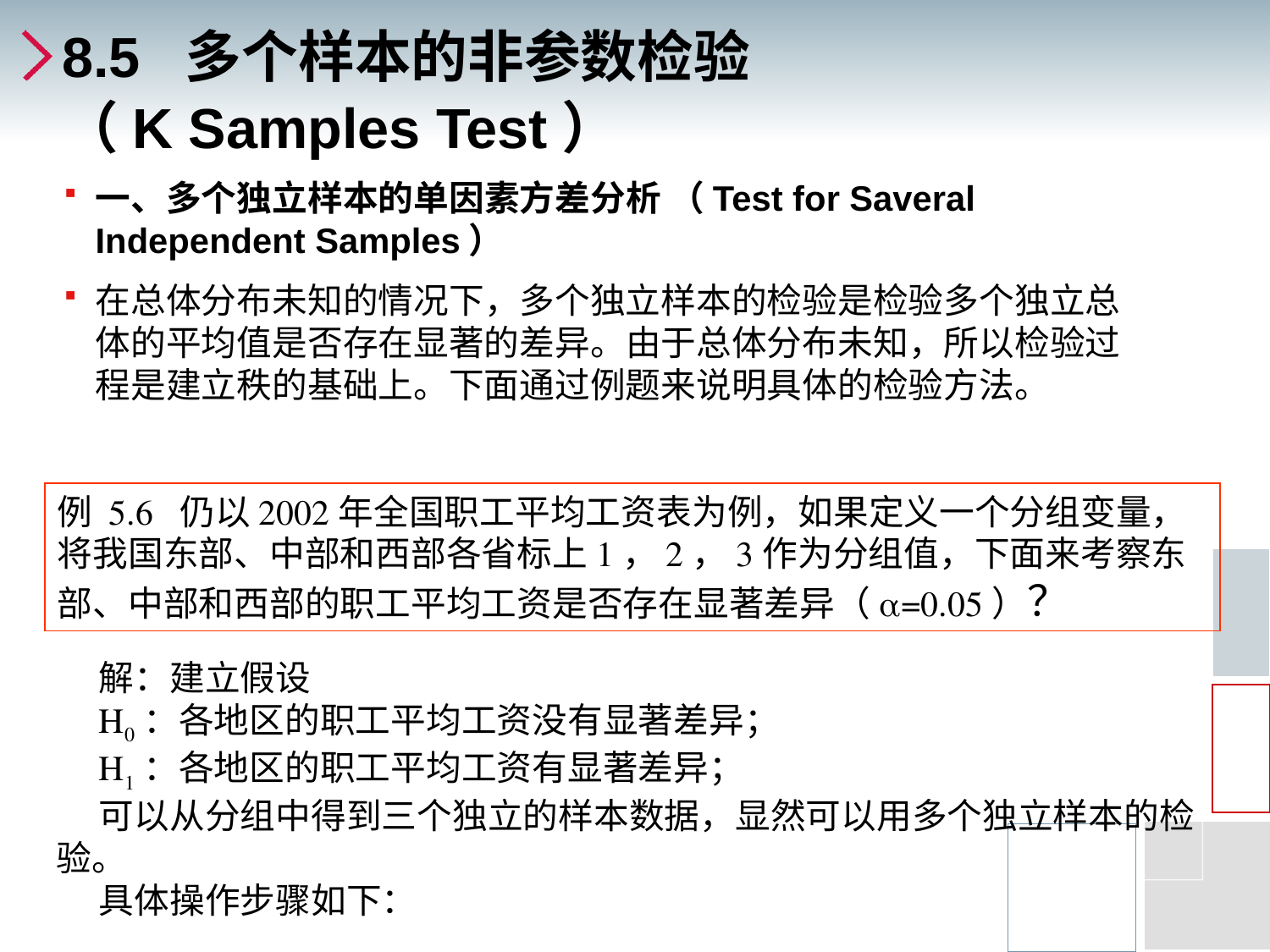

# 8.5  多个样本的非参数检验 （K Samples Test）
一、多个独立样本的单因素方差分析 （Test for Saveral Independent Samples）
在总体分布未知的情况下，多个独立样本的检验是检验多个独立总体的平均值是否存在显著的差异。由于总体分布未知，所以检验过程是建立秩的基础上。下面通过例题来说明具体的检验方法。
例 5.6  仍以2002年全国职工平均工资表为例，如果定义一个分组变量，将我国东部、中部和西部各省标上1，2，3作为分组值，下面来考察东部、中部和西部的职工平均工资是否存在显著差异（α=0.05）？
解：建立假设
H0：各地区的职工平均工资没有显著差异；
H1：各地区的职工平均工资有显著差异；
可以从分组中得到三个独立的样本数据，显然可以用多个独立样本的检验。
具体操作步骤如下：